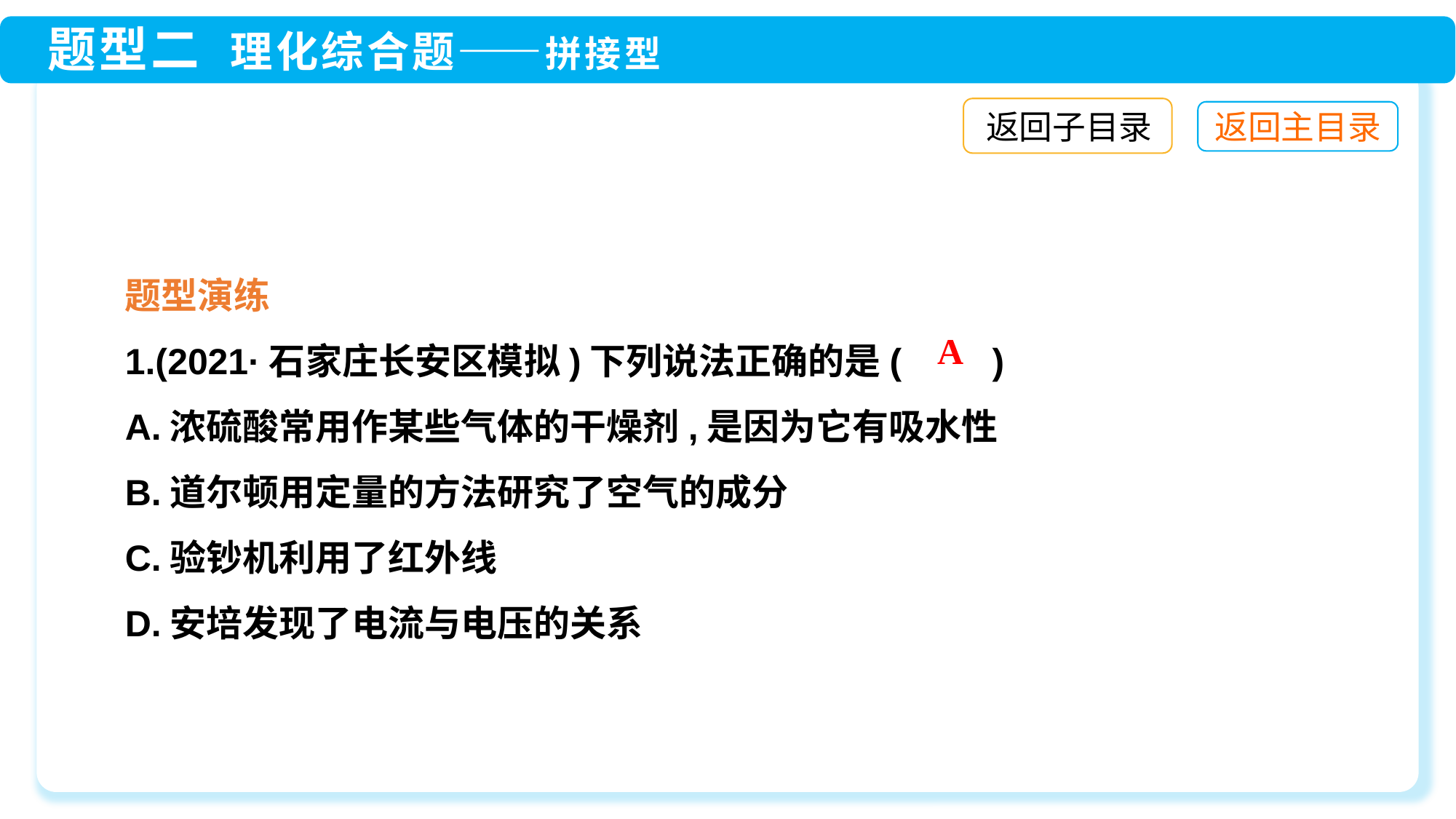

返回子目录
题型演练
1.(2021·石家庄长安区模拟)下列说法正确的是(　　)
A.浓硫酸常用作某些气体的干燥剂,是因为它有吸水性
B.道尔顿用定量的方法研究了空气的成分
C.验钞机利用了红外线
D.安培发现了电流与电压的关系
A